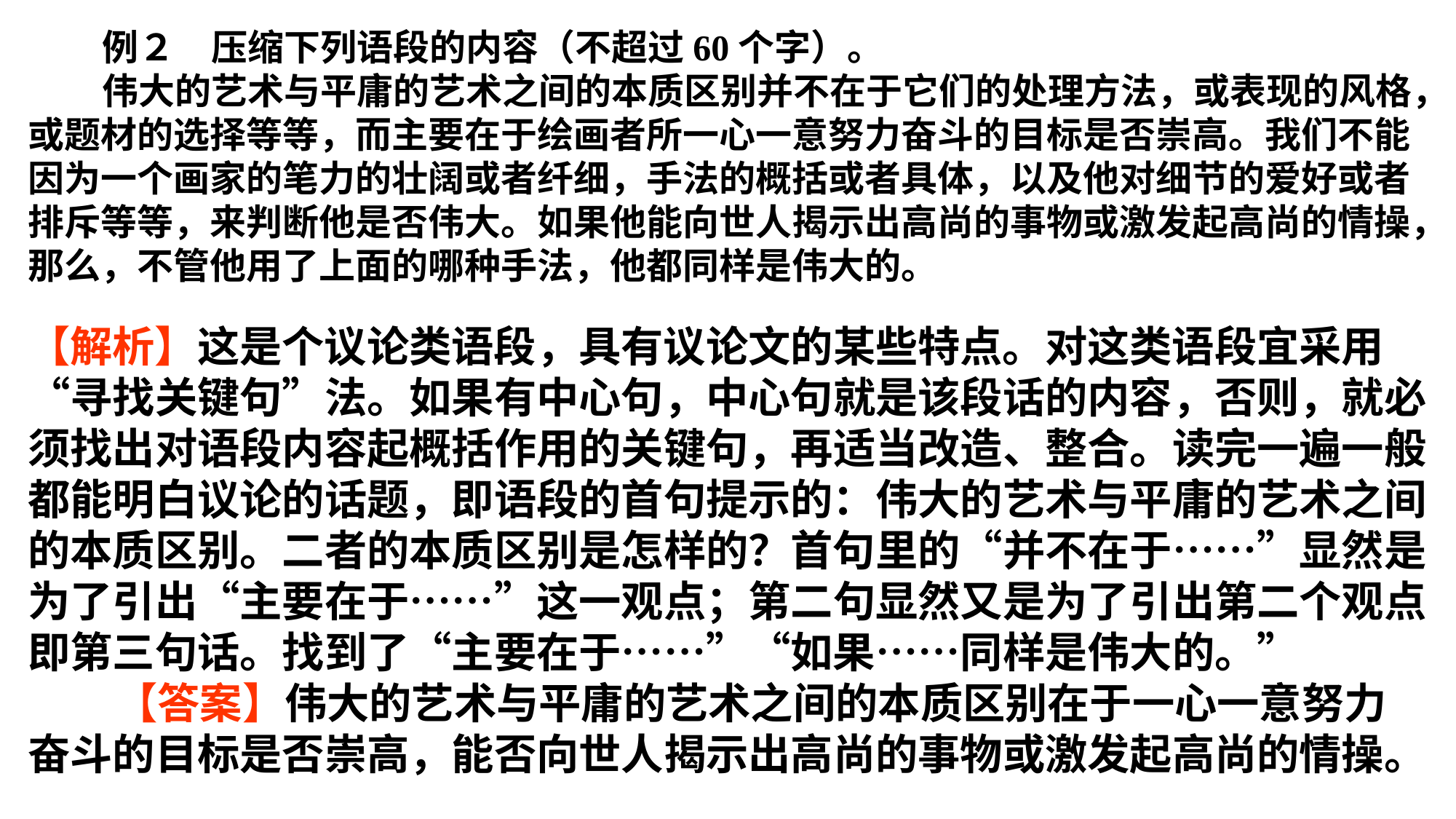

例２　压缩下列语段的内容（不超过60个字）。
        伟大的艺术与平庸的艺术之间的本质区别并不在于它们的处理方法，或表现的风格，或题材的选择等等，而主要在于绘画者所一心一意努力奋斗的目标是否崇高。我们不能因为一个画家的笔力的壮阔或者纤细，手法的概括或者具体，以及他对细节的爱好或者排斥等等，来判断他是否伟大。如果他能向世人揭示出高尚的事物或激发起高尚的情操，那么，不管他用了上面的哪种手法，他都同样是伟大的。
【解析】这是个议论类语段，具有议论文的某些特点。对这类语段宜采用“寻找关键句”法。如果有中心句，中心句就是该段话的内容，否则，就必须找出对语段内容起概括作用的关键句，再适当改造、整合。读完一遍一般都能明白议论的话题，即语段的首句提示的：伟大的艺术与平庸的艺术之间的本质区别。二者的本质区别是怎样的？首句里的“并不在于……”显然是为了引出“主要在于……”这一观点；第二句显然又是为了引出第二个观点即第三句话。找到了“主要在于……”“如果……同样是伟大的。”
        【答案】伟大的艺术与平庸的艺术之间的本质区别在于一心一意努力奋斗的目标是否崇高，能否向世人揭示出高尚的事物或激发起高尚的情操。